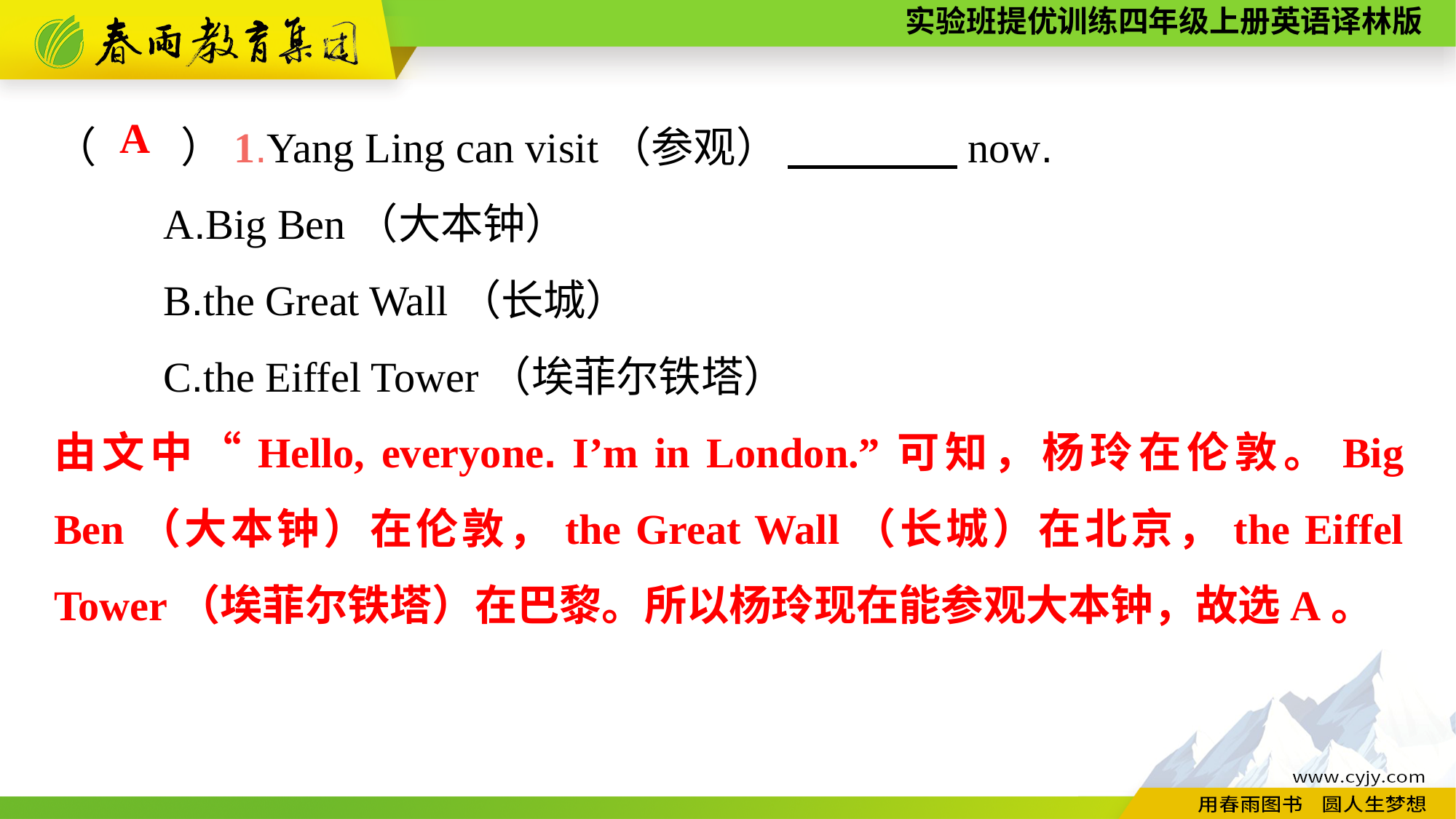

（　　）1.Yang Ling can visit（参观） 　　　　now.
	A.Big Ben（大本钟）
	B.the Great Wall（长城）
	C.the Eiffel Tower（埃菲尔铁塔）
A
由文中“Hello, everyone. I’m in London.”可知，杨玲在伦敦。Big Ben（大本钟）在伦敦，the Great Wall（长城）在北京，the Eiffel Tower（埃菲尔铁塔）在巴黎。所以杨玲现在能参观大本钟，故选A。